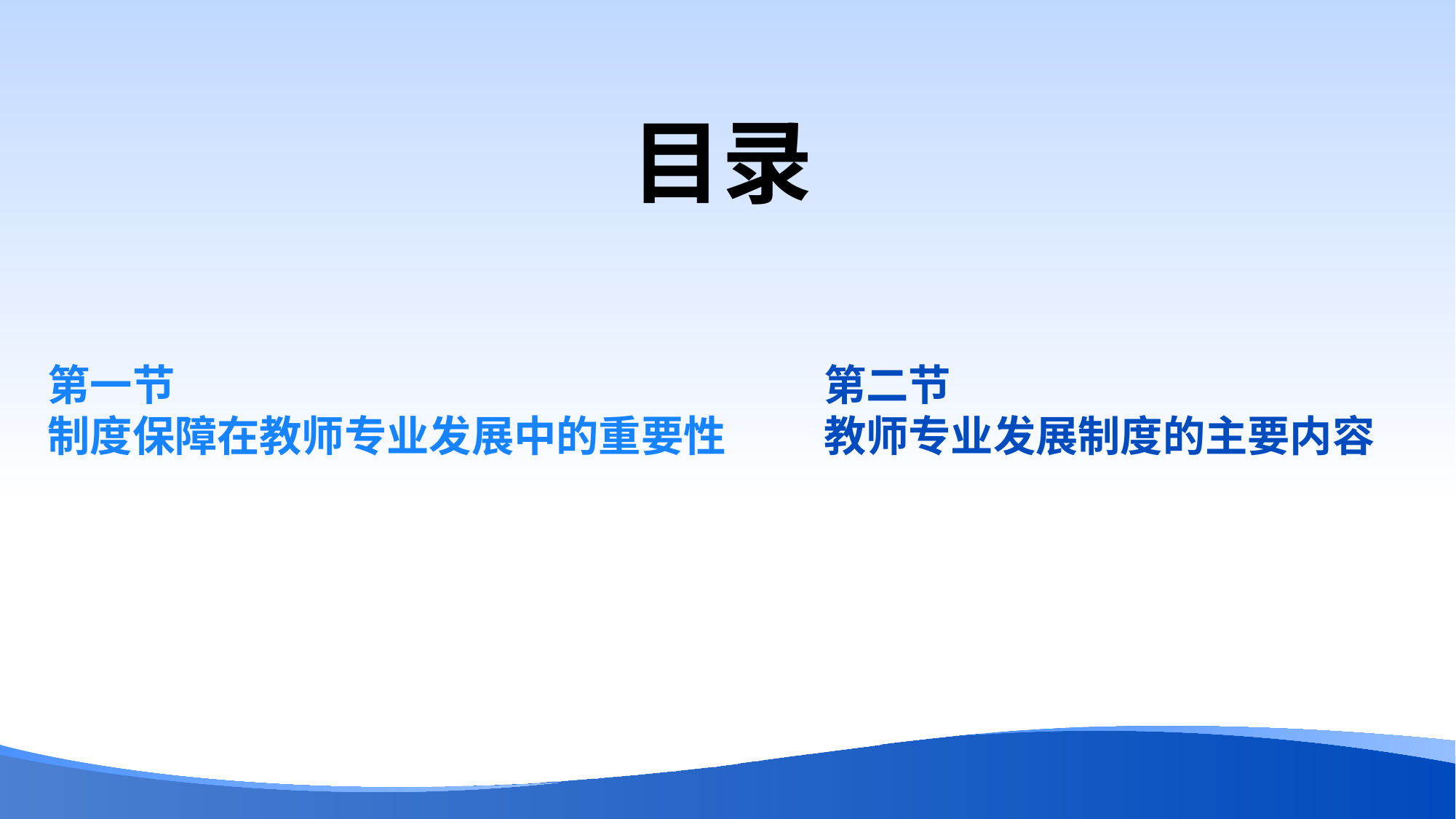

目录
第一节
制度保障在教师专业发展中的重要性
第二节
教师专业发展制度的主要内容